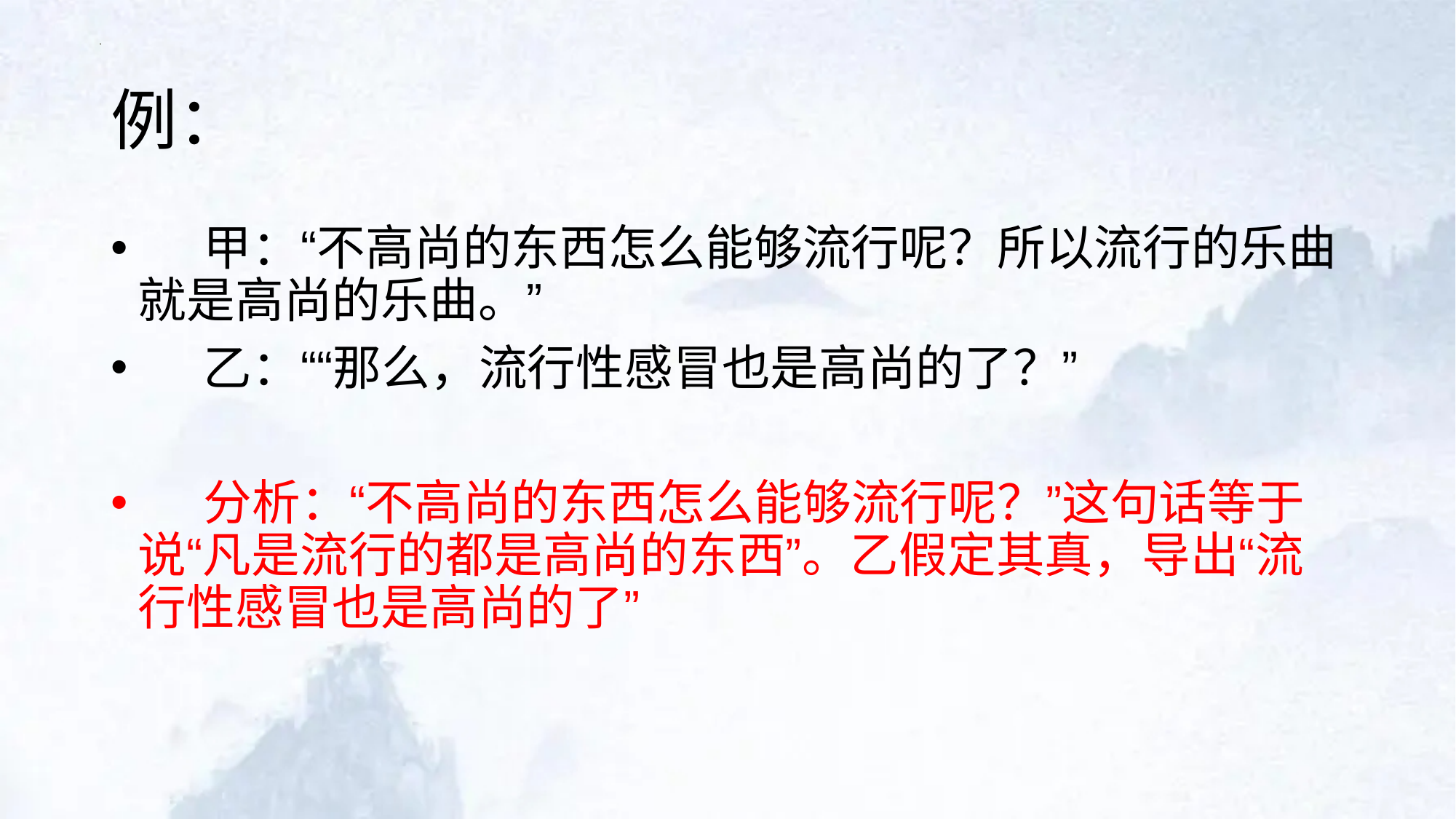

# 例：
    甲：“不高尚的东西怎么能够流行呢？所以流行的乐曲就是高尚的乐曲。”
    乙：““那么，流行性感冒也是高尚的了？”

    分析：“不高尚的东西怎么能够流行呢？”这句话等于说“凡是流行的都是高尚的东西”。乙假定其真，导出“流行性感冒也是高尚的了”